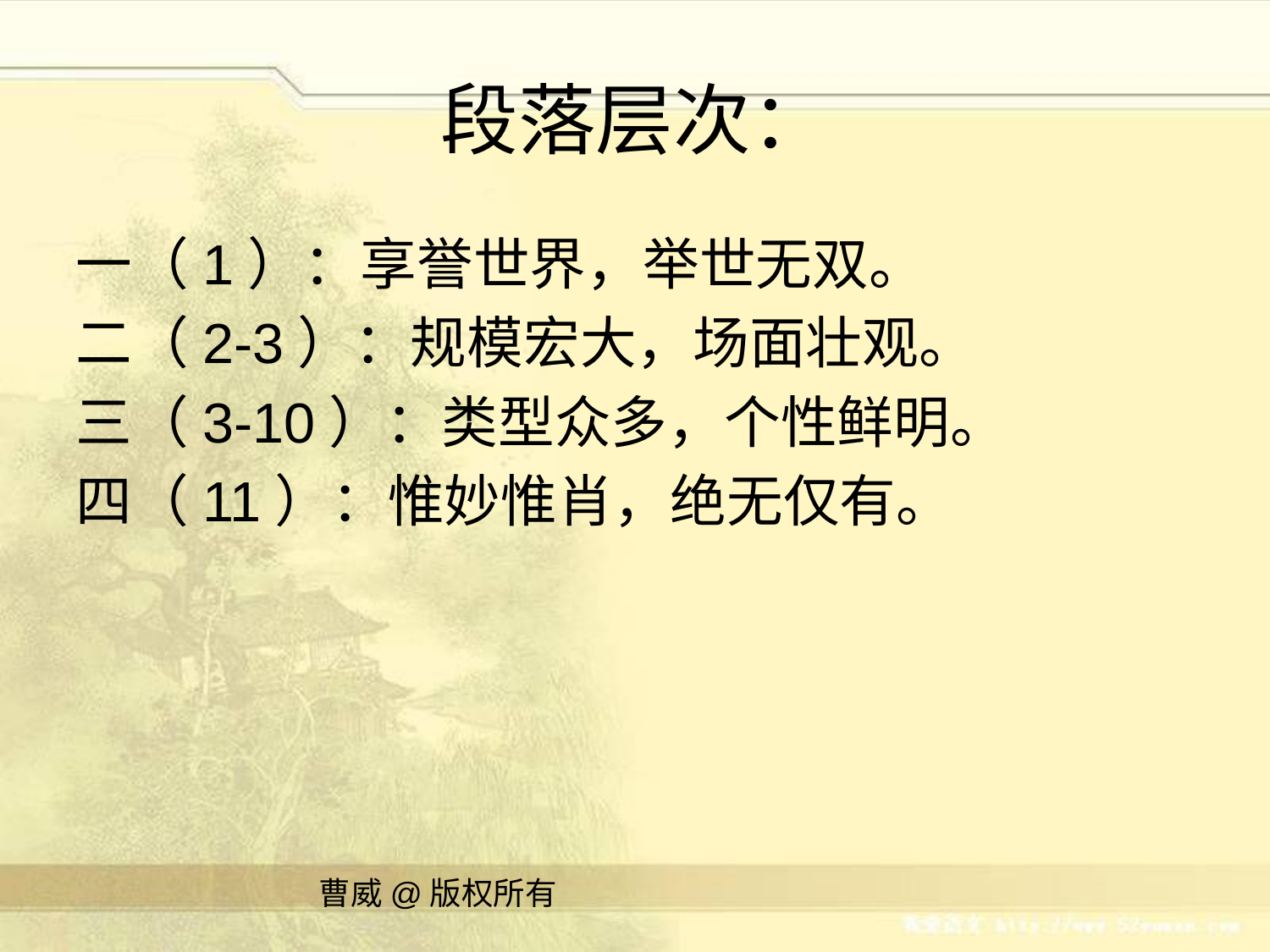

# 段落层次：
一（1）：享誉世界，举世无双。
二（2-3）：规模宏大，场面壮观。
三（3-10）：类型众多，个性鲜明。
四（11）：惟妙惟肖，绝无仅有。